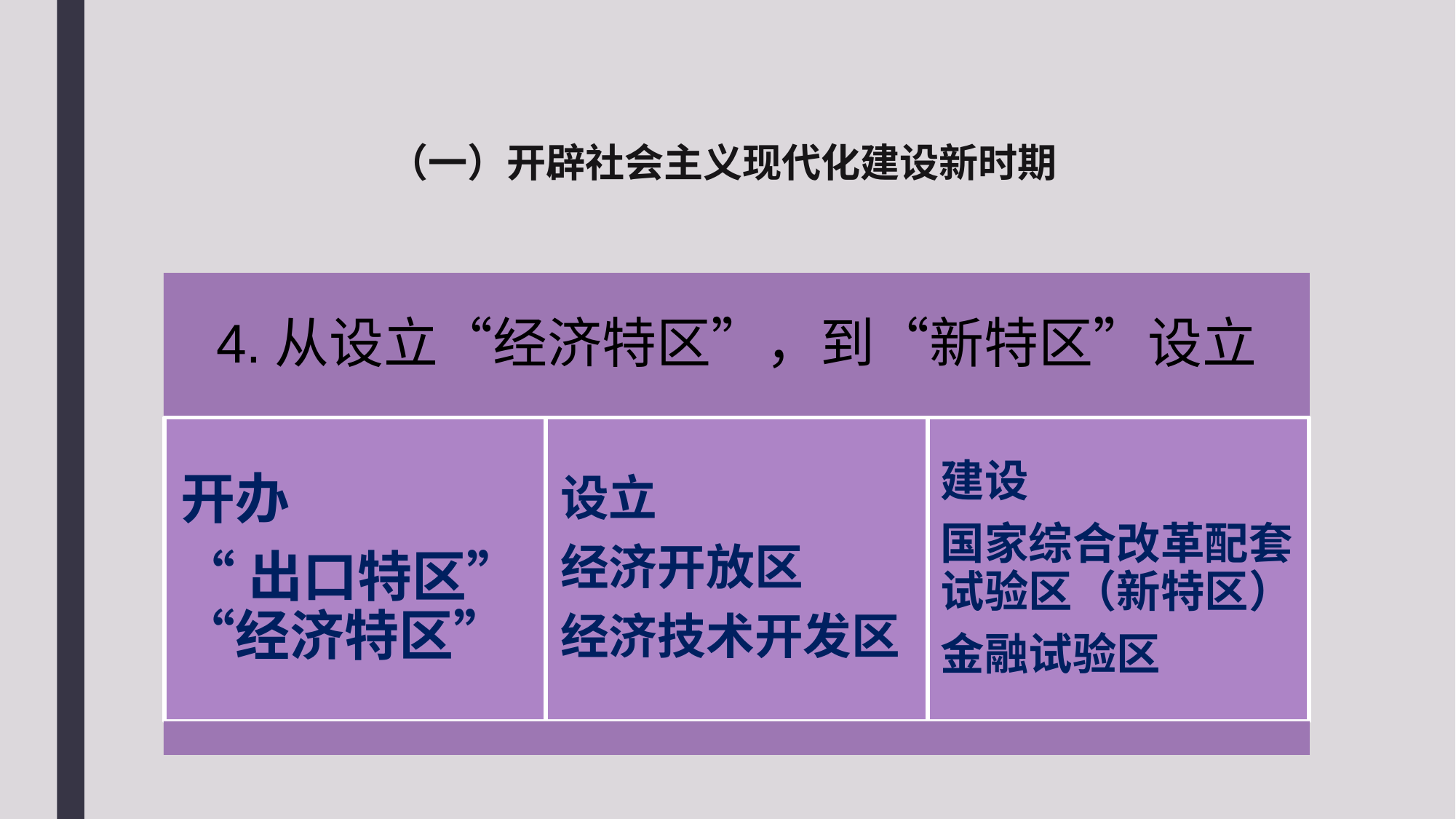

# （一）开辟社会主义现代化建设新时期
4.从设立“经济特区”，到“新特区”设立
开办
“出口特区” “经济特区”
设立
经济开放区
经济技术开发区
建设
国家综合改革配套试验区（新特区）
金融试验区